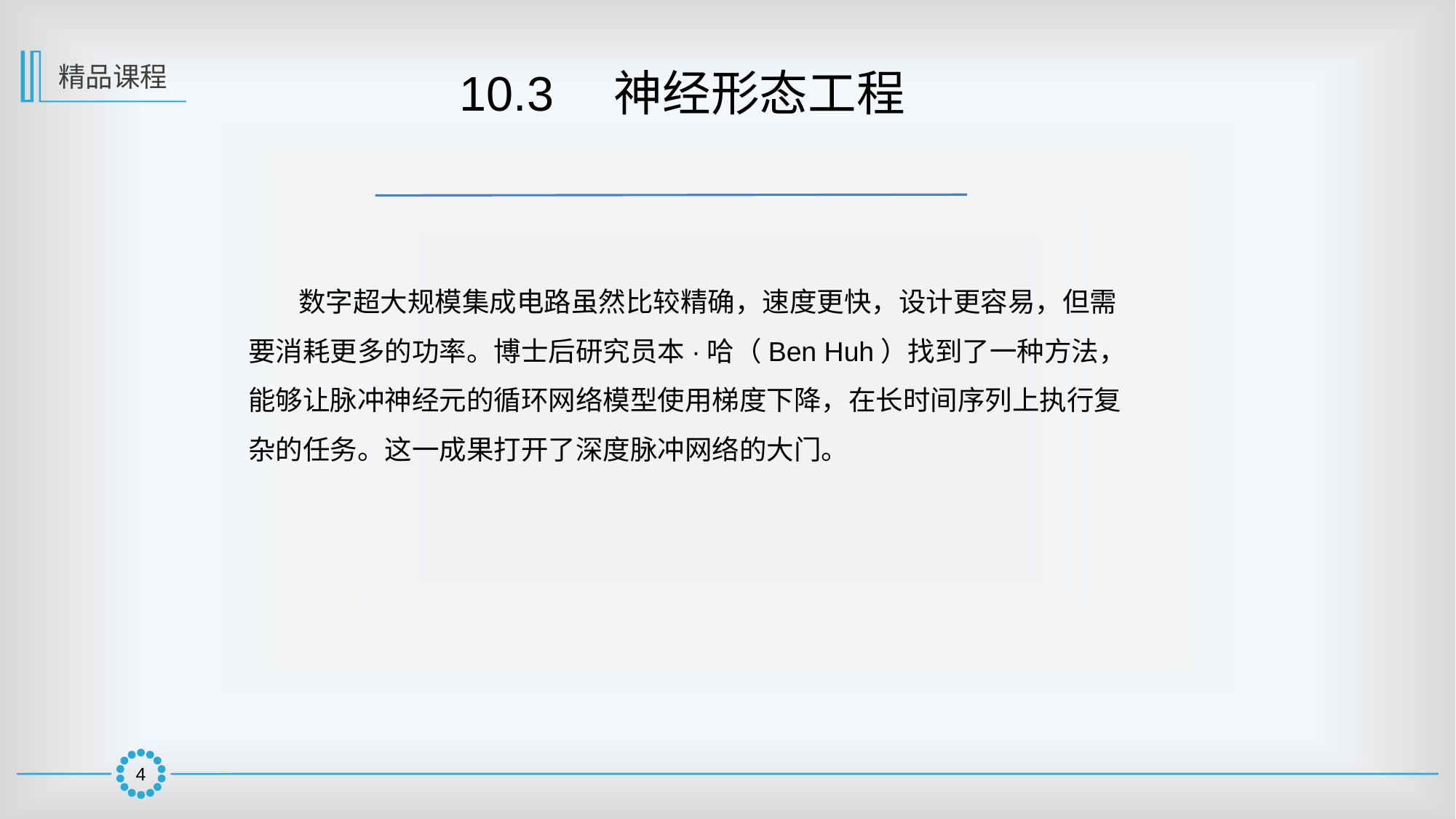

精品课程
 10.3　神经形态工程

       数字超大规模集成电路虽然比较精确，速度更快，设计更容易，但需要消耗更多的功率。博士后研究员本·哈（Ben Huh）找到了一种方法，能够让脉冲神经元的循环网络模型使用梯度下降，在长时间序列上执行复杂的任务。这一成果打开了深度脉冲网络的大门。

4